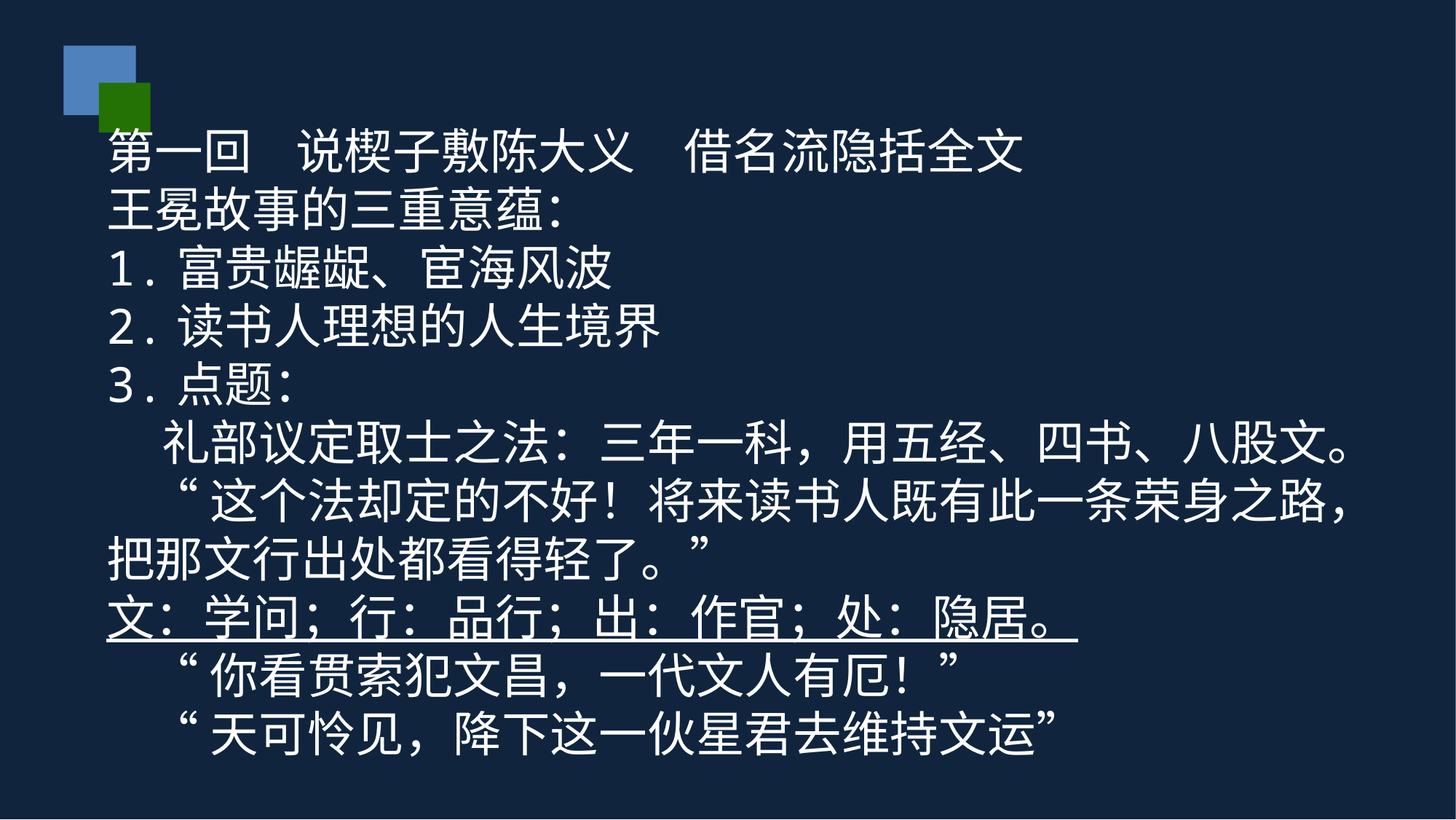

#

第一回    说楔子敷陈大义　借名流隐括全文
王冕故事的三重意蕴：
1.富贵龌龊、宦海风波
2.读书人理想的人生境界
3.点题：
    礼部议定取士之法：三年一科，用五经、四书、八股文。
    “这个法却定的不好！将来读书人既有此一条荣身之路，
把那文行出处都看得轻了。”
文：学问；行：品行；出：作官；处：隐居。
    “你看贯索犯文昌，一代文人有厄！”
    “天可怜见，降下这一伙星君去维持文运”